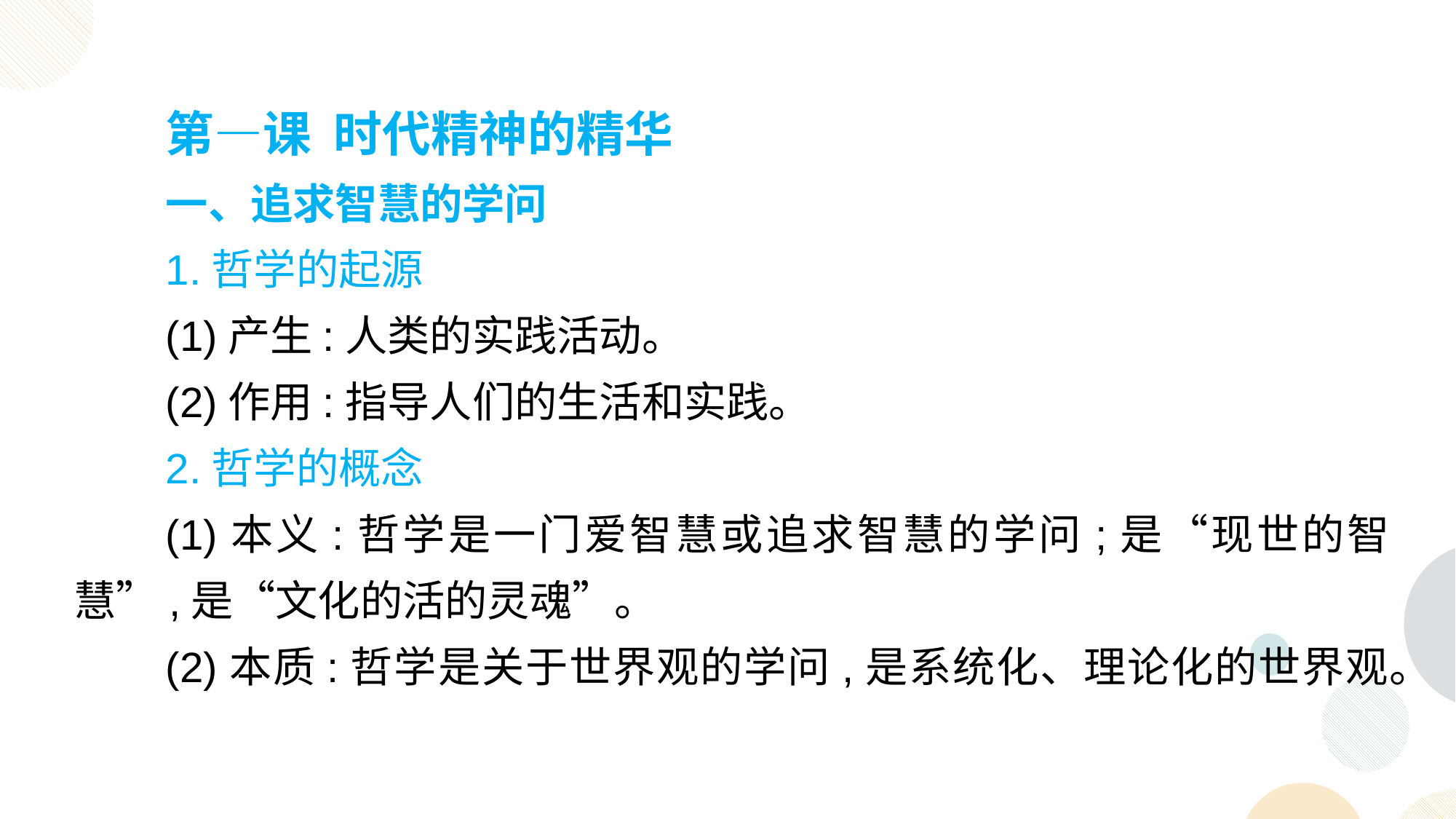

第—课  时代精神的精华
一、追求智慧的学问
1.哲学的起源
(1)产生:人类的实践活动。
(2)作用:指导人们的生活和实践。
2.哲学的概念
(1)本义:哲学是一门爱智慧或追求智慧的学问;是“现世的智慧”,是“文化的活的灵魂”。
(2)本质:哲学是关于世界观的学问,是系统化、理论化的世界观。